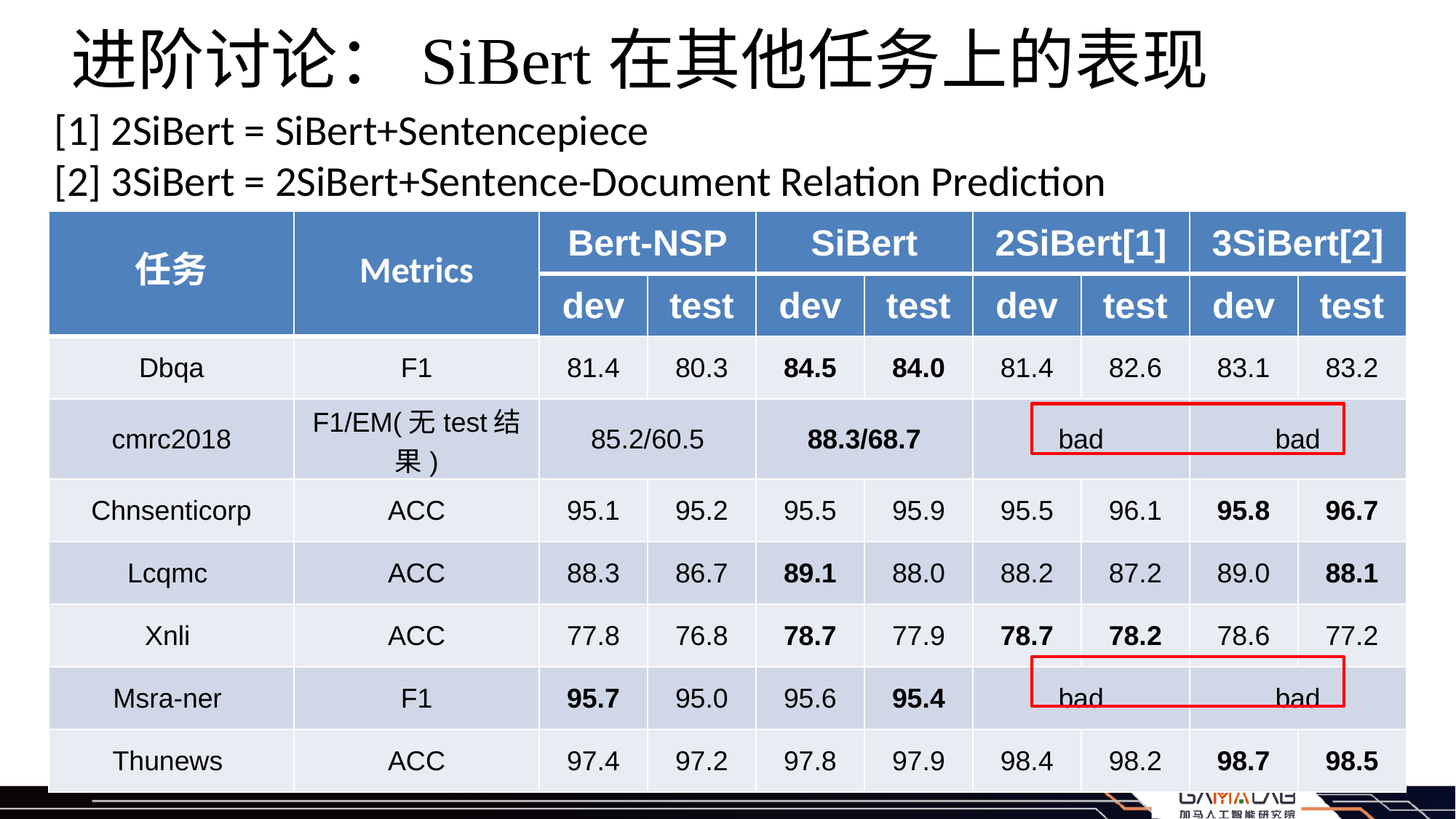

# 进阶讨论：SiBert在其他任务上的表现
[1] 2SiBert = SiBert+Sentencepiece
[2] 3SiBert = 2SiBert+Sentence-Document Relation Prediction
| 任务 | Metrics | Bert-NSP |  | SiBert |  | 2SiBert[1] |  | 3SiBert[2] |  |
| --- | --- | --- | --- | --- | --- | --- | --- | --- | --- |
|  |  | dev | test | dev | test | dev | test | dev | test |
| Dbqa | F1 | 81.4 | 80.3 | 84.5 | 84.0 | 81.4 | 82.6 | 83.1 | 83.2 |
| cmrc2018 | F1/EM(无test结果) | 85.2/60.5 |  | 88.3/68.7 |  | bad |  | bad |  |
| Chnsenticorp | ACC | 95.1 | 95.2 | 95.5 | 95.9 | 95.5 | 96.1 | 95.8 | 96.7 |
| Lcqmc | ACC | 88.3 | 86.7 | 89.1 | 88.0 | 88.2 | 87.2 | 89.0 | 88.1 |
| Xnli | ACC | 77.8 | 76.8 | 78.7 | 77.9 | 78.7 | 78.2 | 78.6 | 77.2 |
| Msra-ner | F1 | 95.7 | 95.0 | 95.6 | 95.4 | bad |  | bad |  |
| Thunews | ACC | 97.4 | 97.2 | 97.8 | 97.9 | 98.4 | 98.2 | 98.7 | 98.5 |